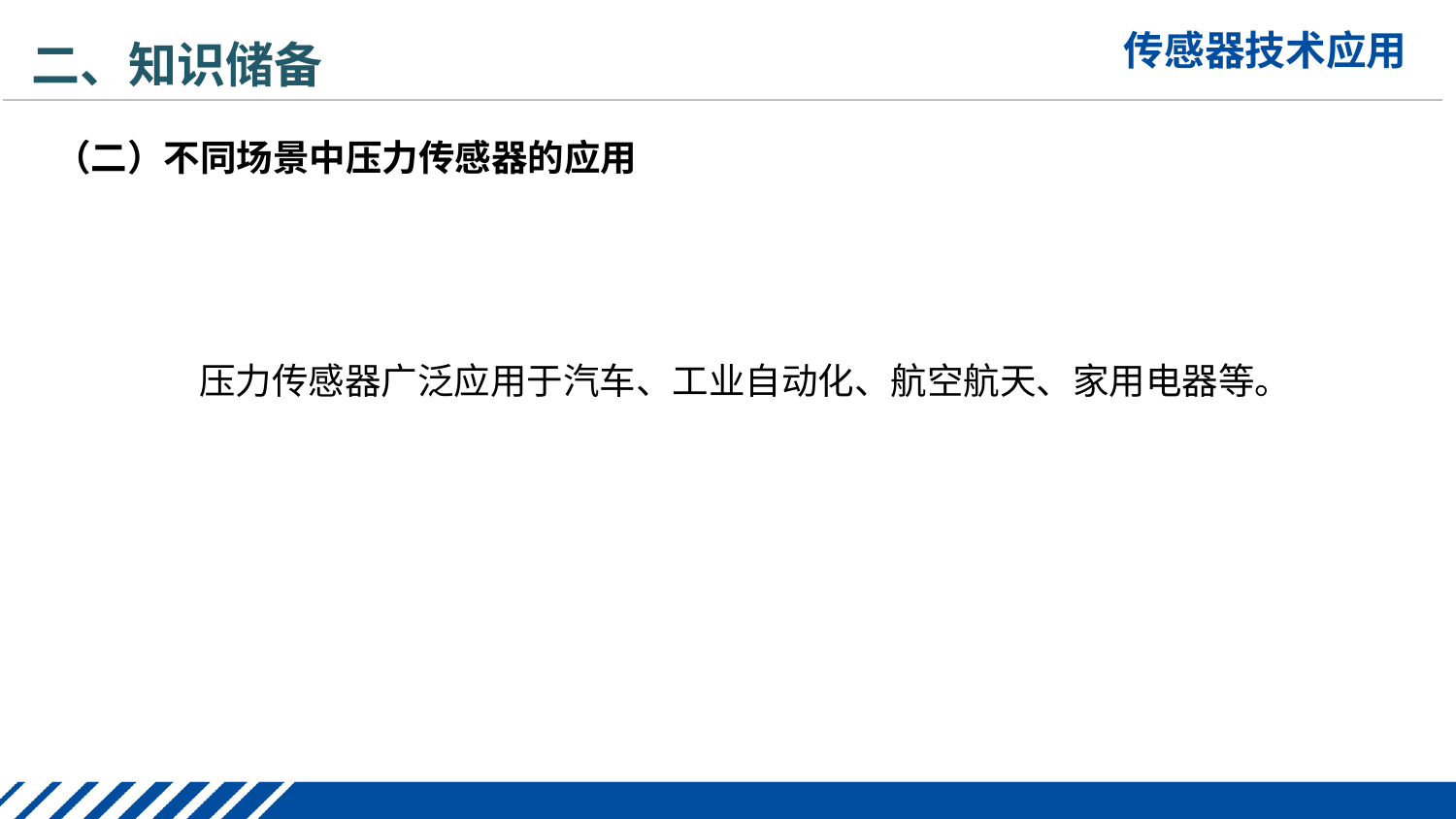

二、知识储备
（二）不同场景中压力传感器的应用
压力传感器广泛应用于汽车、工业自动化、航空航天、家用电器等。